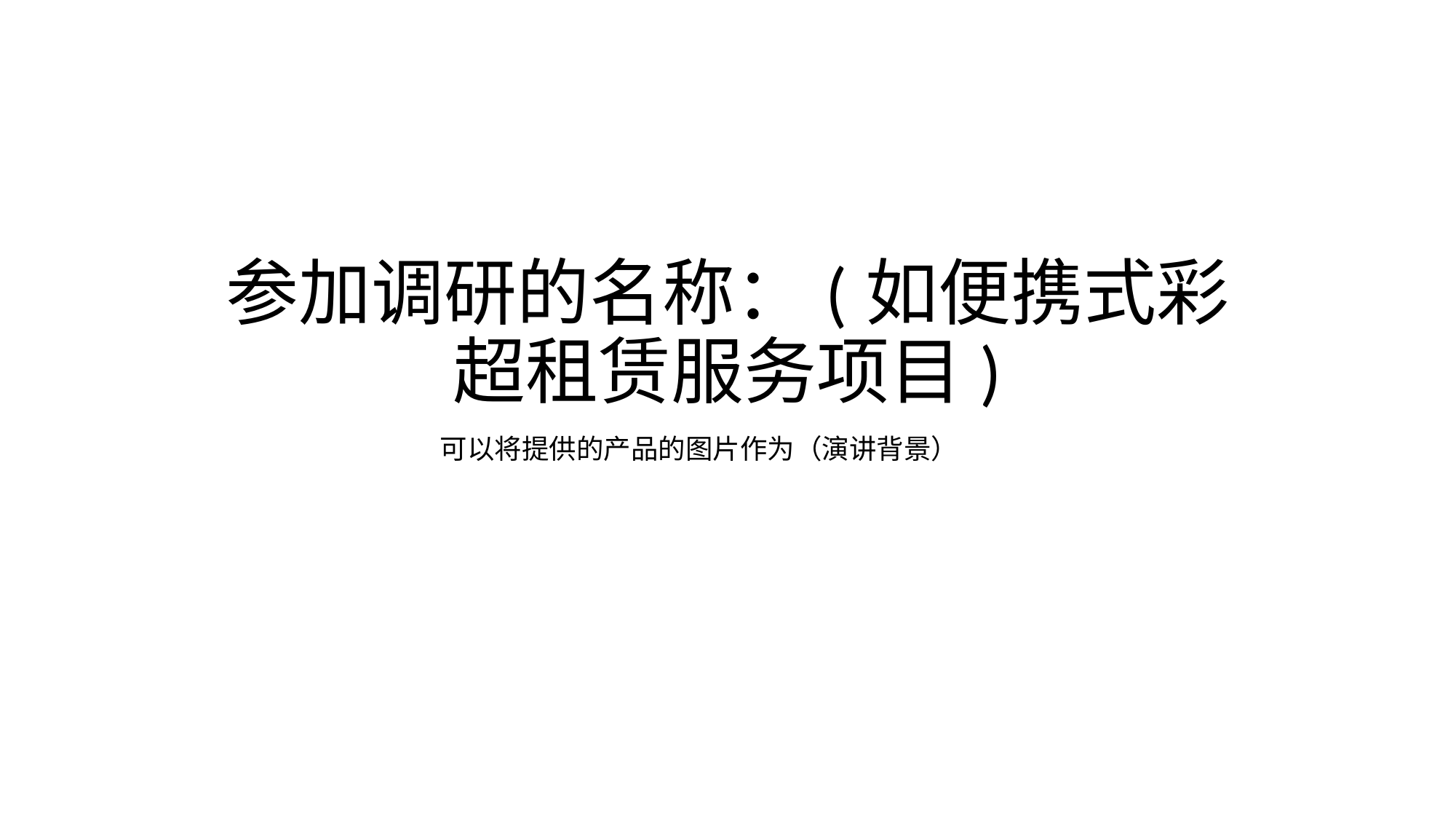

# 参加调研的名称：(如便携式彩超租赁服务项目)
可以将提供的产品的图片作为（演讲背景）